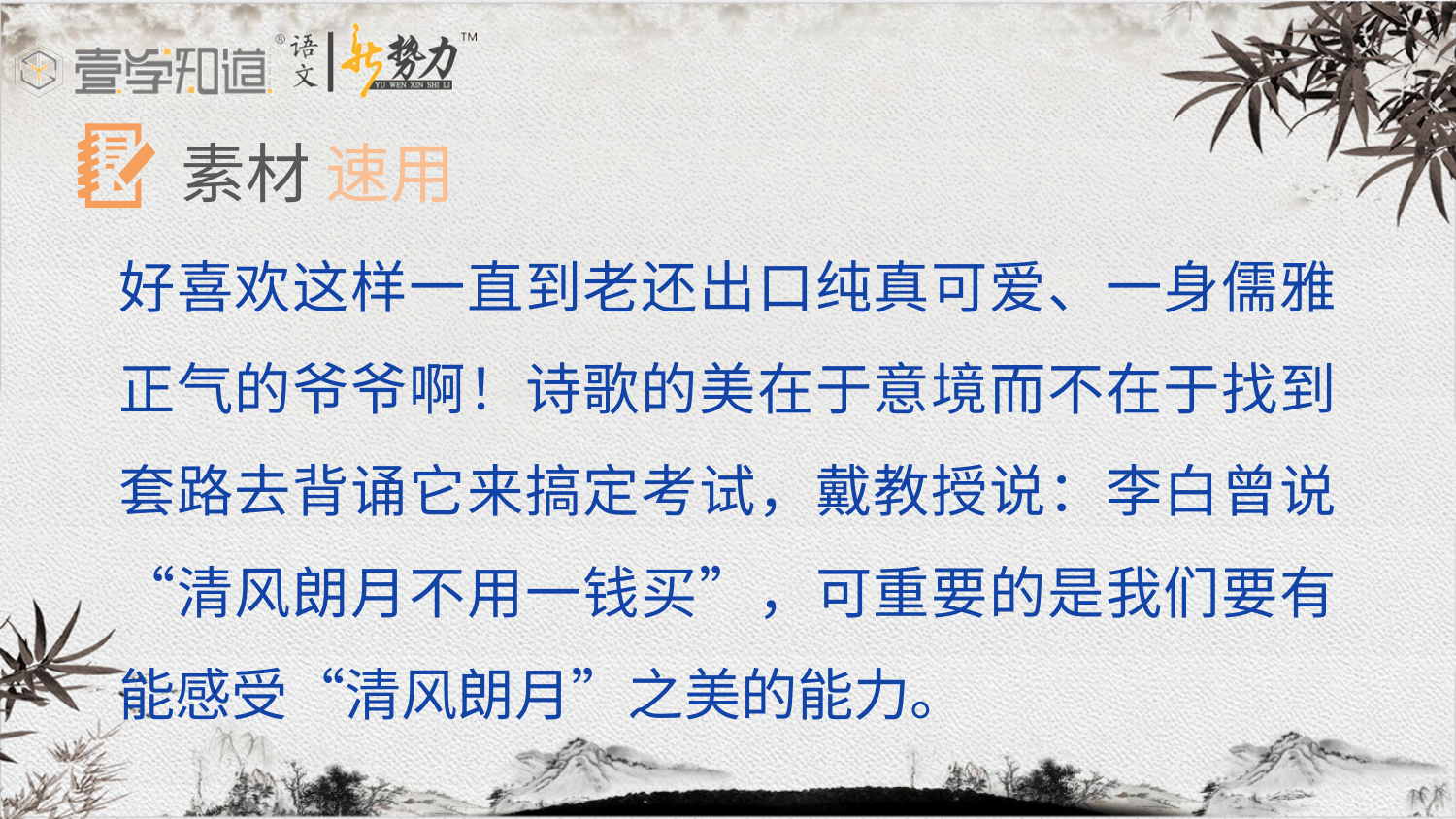

素材 速用
好喜欢这样一直到老还出口纯真可爱、一身儒雅正气的爷爷啊！诗歌的美在于意境而不在于找到套路去背诵它来搞定考试，戴教授说：李白曾说“清风朗月不用一钱买”，可重要的是我们要有能感受“清风朗月”之美的能力。